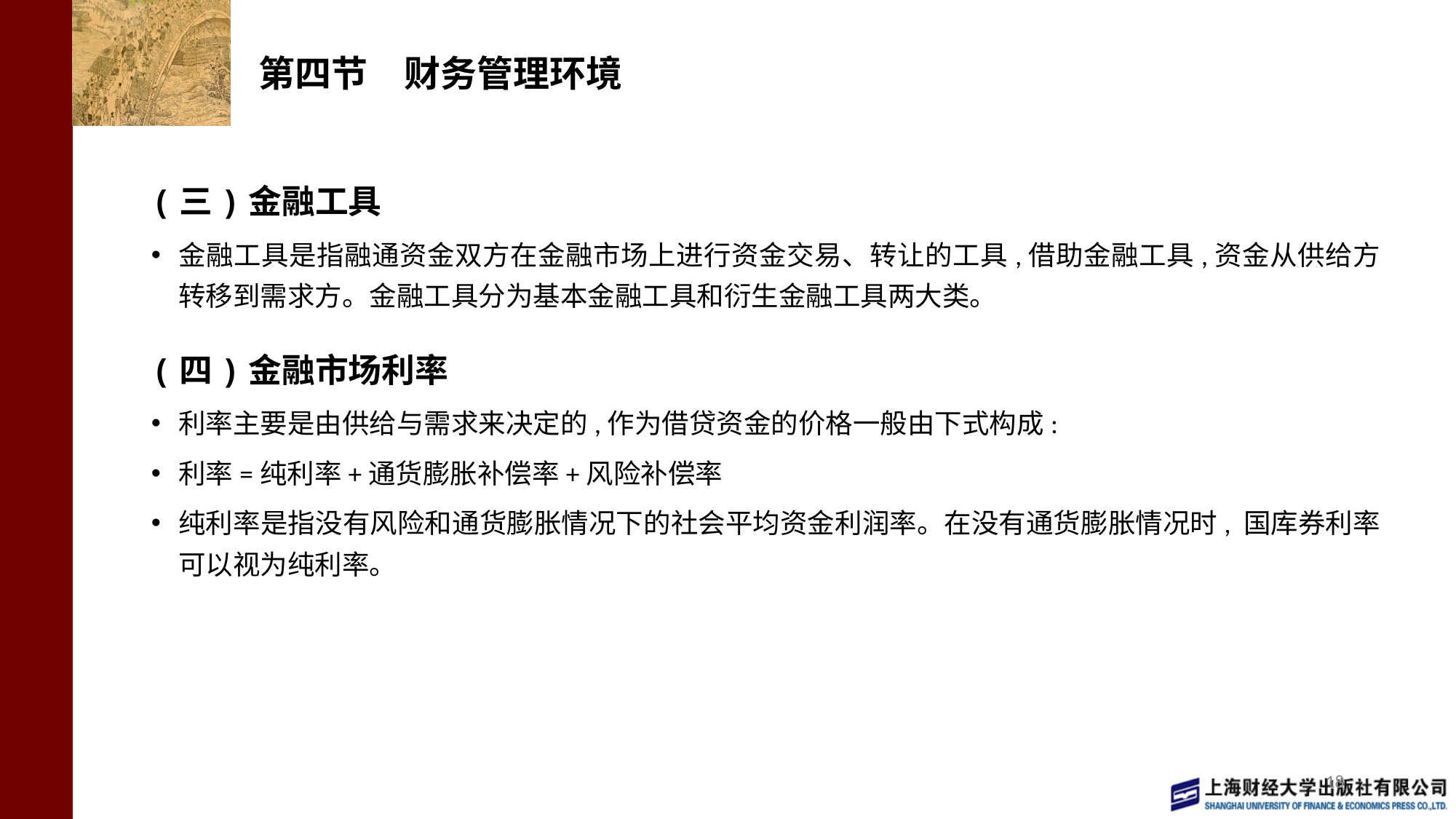

# 第四节　财务管理环境
(三)金融工具
金融工具是指融通资金双方在金融市场上进行资金交易、转让的工具,借助金融工具,资金从供给方转移到需求方。金融工具分为基本金融工具和衍生金融工具两大类。
(四)金融市场利率
利率主要是由供给与需求来决定的,作为借贷资金的价格一般由下式构成:
利率=纯利率+通货膨胀补偿率+风险补偿率
纯利率是指没有风险和通货膨胀情况下的社会平均资金利润率。在没有通货膨胀情况时, 国库券利率可以视为纯利率。

18